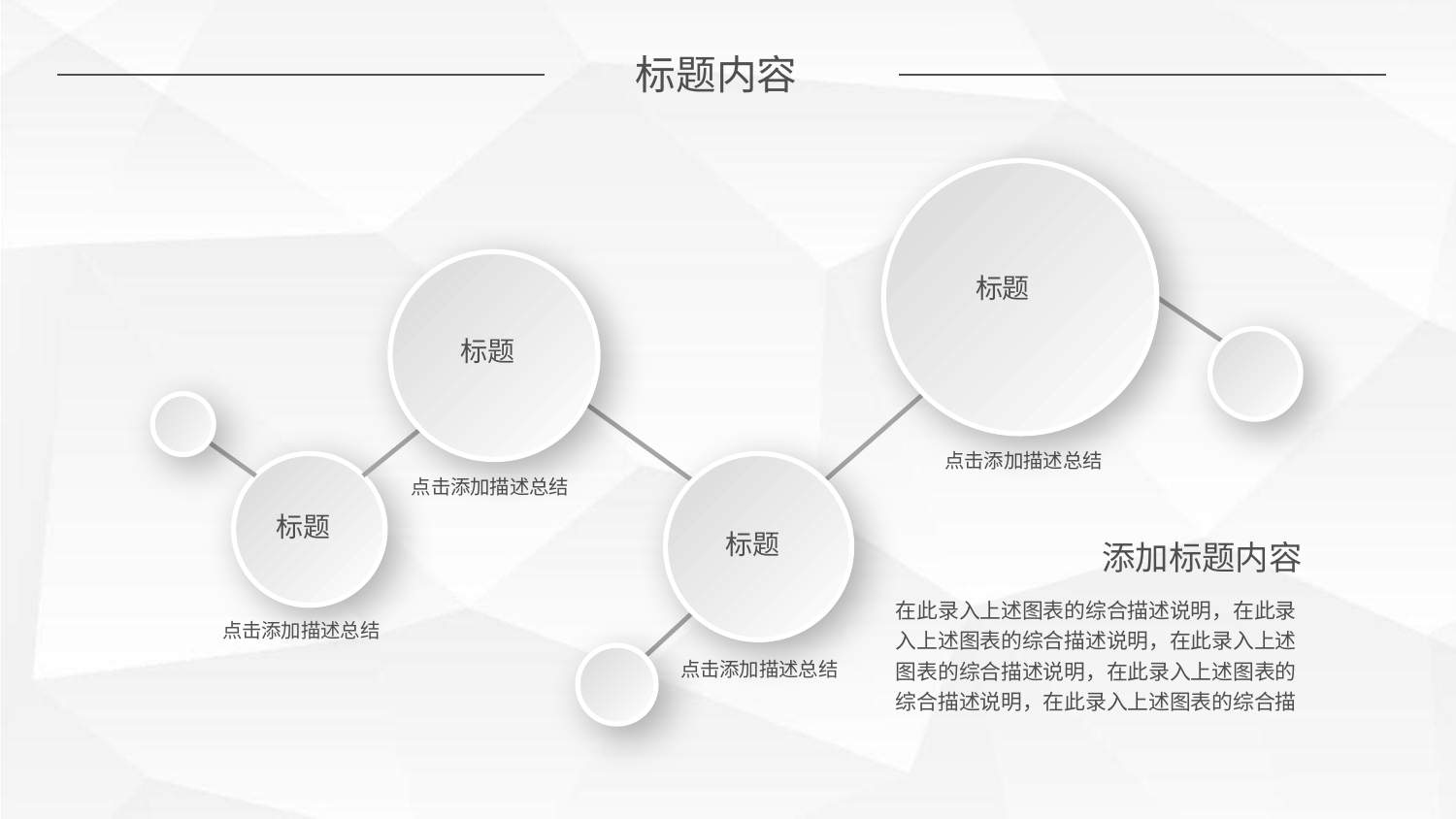

标题内容

  标题

  标题

点击添加描述总结

  标题

 标题
点击添加描述总结
添加标题内容
在此录入上述图表的综合描述说明，在此录入上述图表的综合描述说明，在此录入上述图表的综合描述说明，在此录入上述图表的综合描述说明，在此录入上述图表的综合描
点击添加描述总结

点击添加描述总结